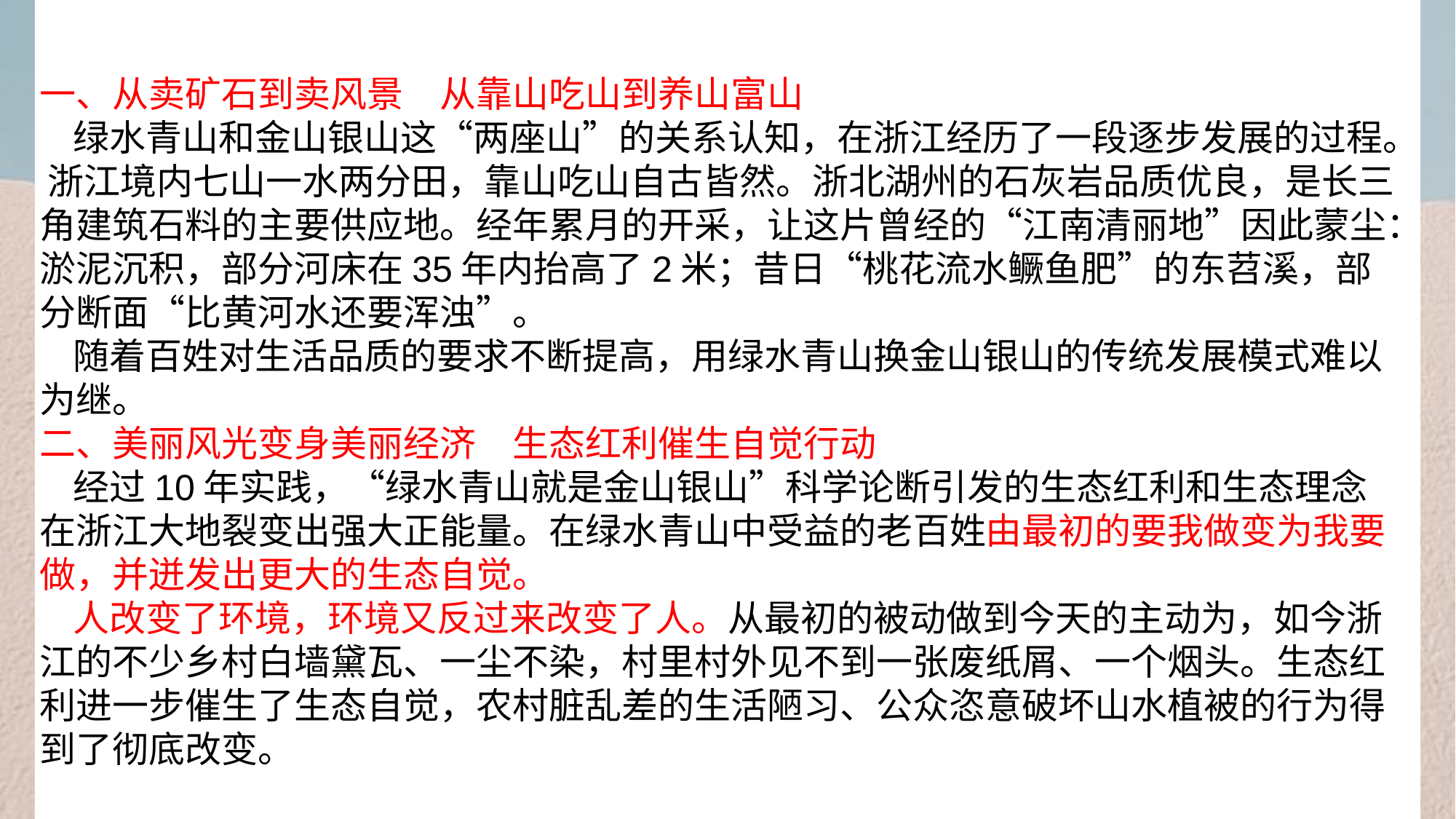

一、从卖矿石到卖风景　从靠山吃山到养山富山
   绿水青山和金山银山这“两座山”的关系认知，在浙江经历了一段逐步发展的过程。 浙江境内七山一水两分田，靠山吃山自古皆然。浙北湖州的石灰岩品质优良，是长三角建筑石料的主要供应地。经年累月的开采，让这片曾经的“江南清丽地”因此蒙尘：淤泥沉积，部分河床在35年内抬高了2米；昔日“桃花流水鳜鱼肥”的东苕溪，部分断面“比黄河水还要浑浊”。
   随着百姓对生活品质的要求不断提高，用绿水青山换金山银山的传统发展模式难以为继。
二、美丽风光变身美丽经济　生态红利催生自觉行动
   经过10年实践，“绿水青山就是金山银山”科学论断引发的生态红利和生态理念在浙江大地裂变出强大正能量。在绿水青山中受益的老百姓由最初的要我做变为我要做，并迸发出更大的生态自觉。
   人改变了环境，环境又反过来改变了人。从最初的被动做到今天的主动为，如今浙江的不少乡村白墙黛瓦、一尘不染，村里村外见不到一张废纸屑、一个烟头。生态红利进一步催生了生态自觉，农村脏乱差的生活陋习、公众恣意破坏山水植被的行为得到了彻底改变。